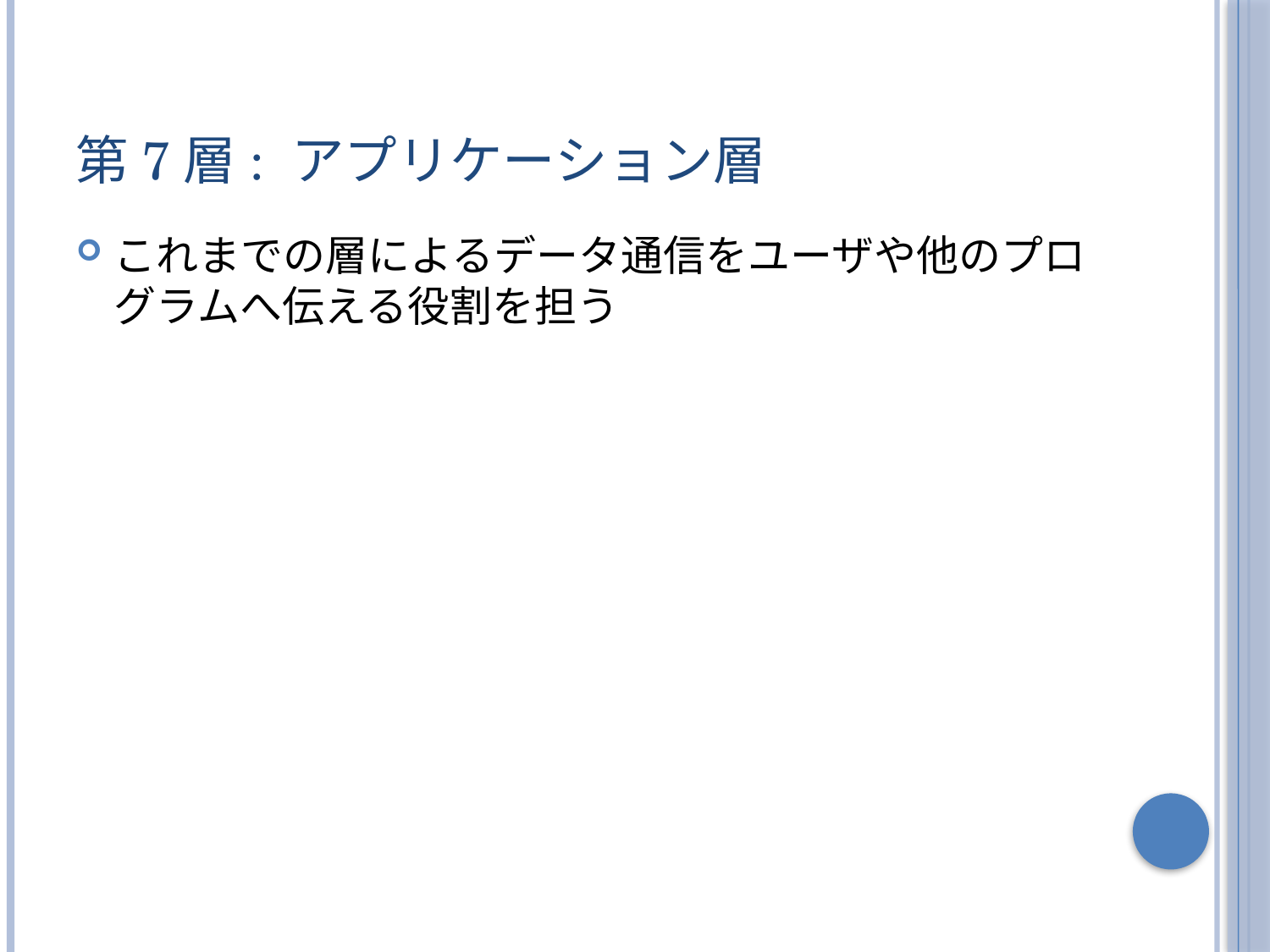

# 第7層: アプリケーション層
これまでの層によるデータ通信をユーザや他のプログラムへ伝える役割を担う